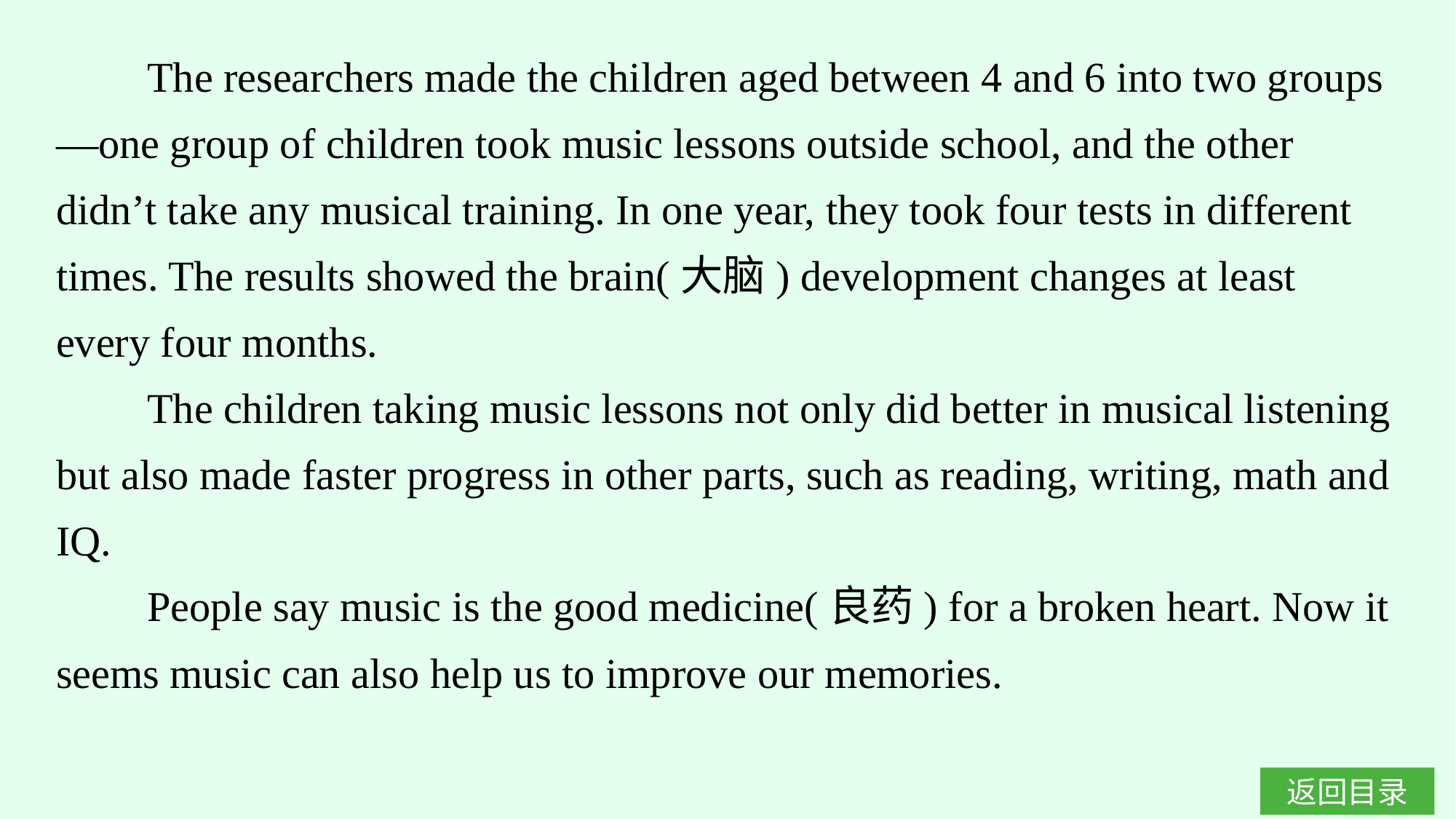

The researchers made the children aged between 4 and 6 into two groups—one group of children took music lessons outside school, and the other didn’t take any musical training. In one year, they took four tests in different times. The results showed the brain(大脑) development changes at least every four months.
The children taking music lessons not only did better in musical listening but also made faster progress in other parts, such as reading, writing, math and IQ.
People say music is the good medicine(良药) for a broken heart. Now it seems music can also help us to improve our memories.